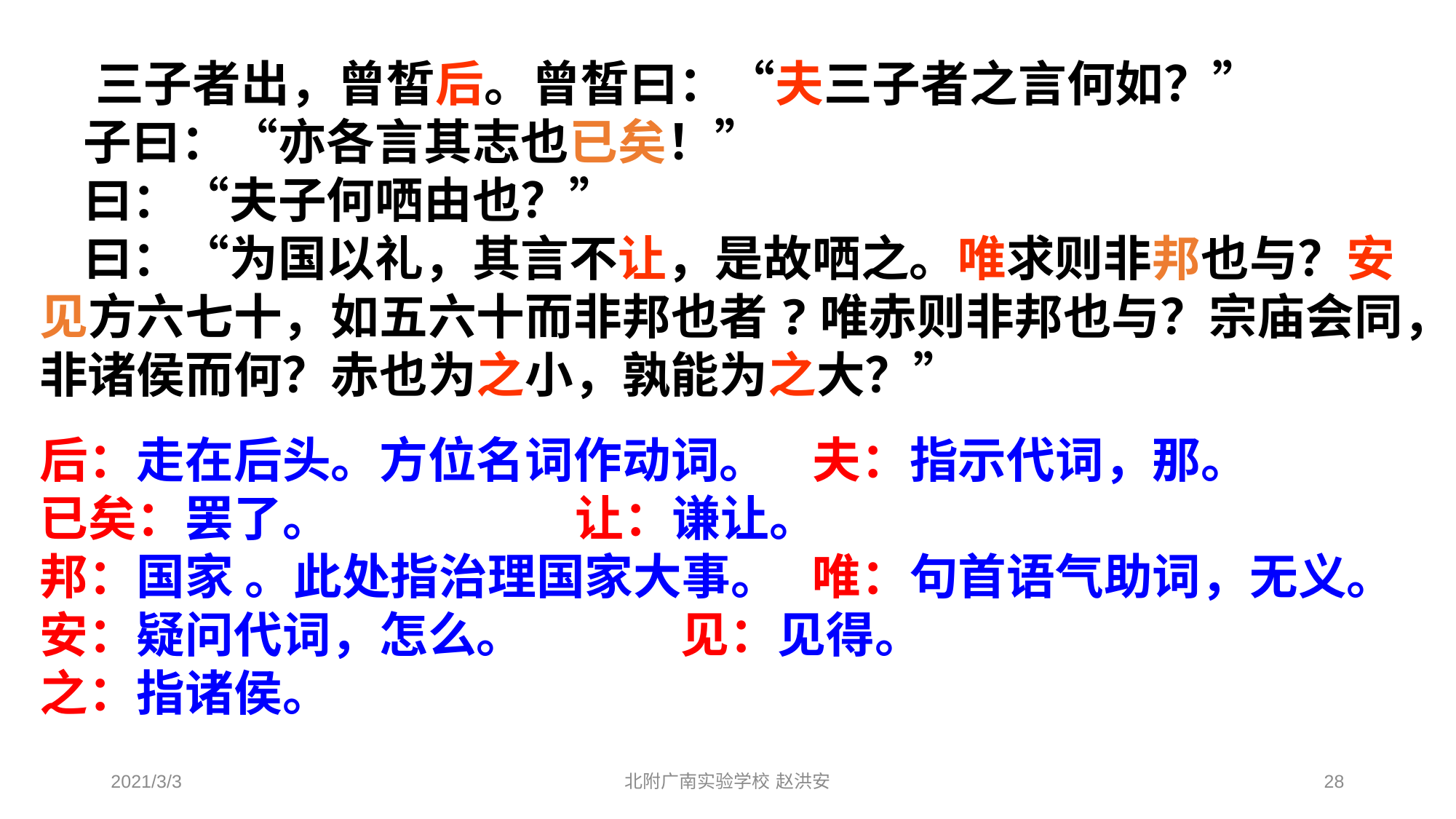

三子者出，曾皙后。曾皙曰：“夫三子者之言何如？”
    子曰：“亦各言其志也已矣！”
    曰：“夫子何哂由也？”
    曰：“为国以礼，其言不让，是故哂之。唯求则非邦也与？安见方六七十，如五六十而非邦也者?唯赤则非邦也与？宗庙会同，非诸侯而何？赤也为之小，孰能为之大？”
后：走在后头。方位名词作动词。    夫：指示代词，那。
已矣：罢了。                      让：谦让。
邦：国家 。此处指治理国家大事。   唯：句首语气助词，无义。
安：疑问代词，怎么。              见：见得。
之：指诸侯。
2021/3/3
北附广南实验学校 赵洪安
28